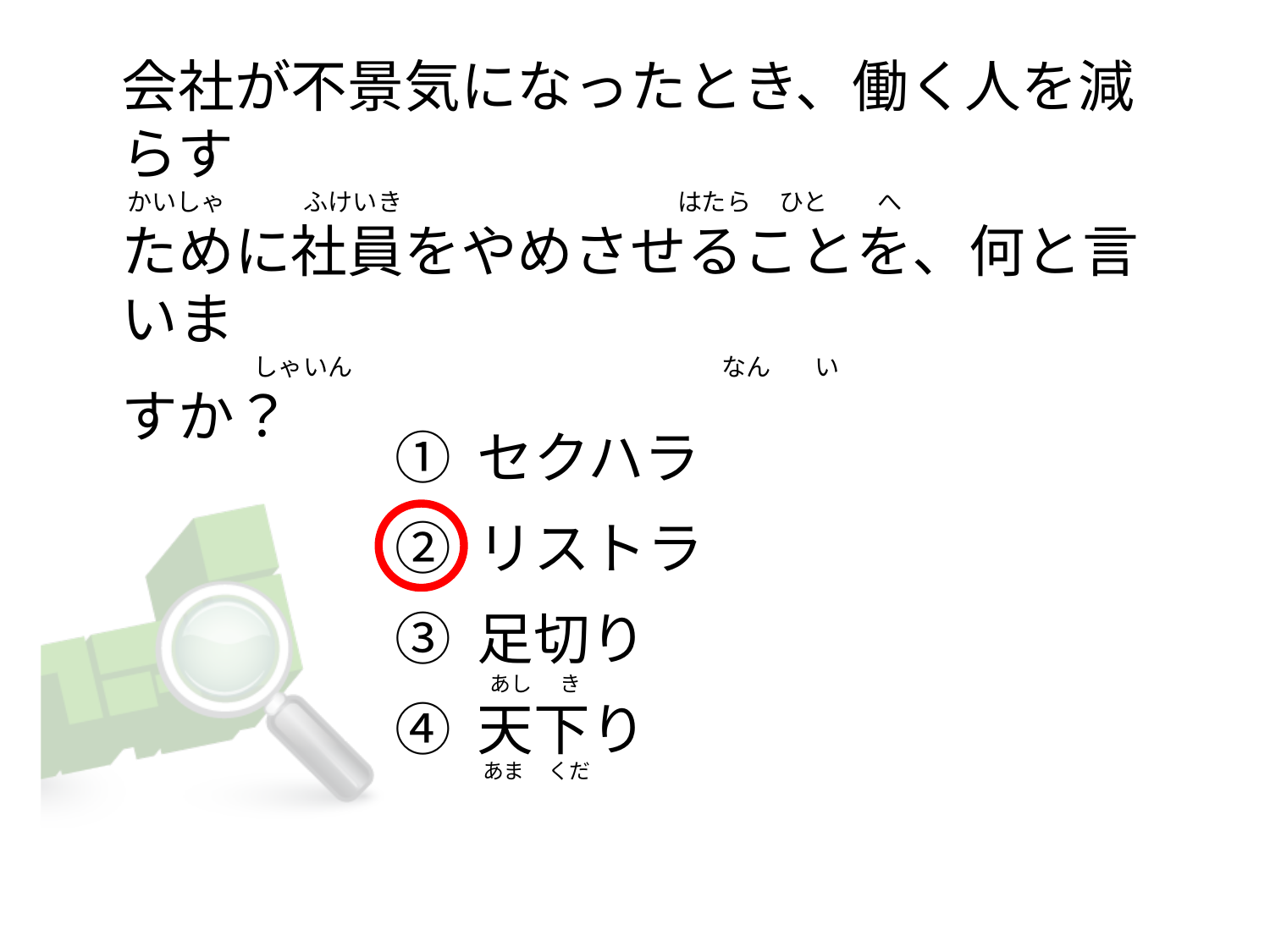

# 会社が不景気になったとき、働く人を減らす  かいしゃ              ふけいき                                                  はたら     ひと         へ ために社員をやめさせることを、何と言いま                         しゃいん                                                                   なん        い すか？
① セクハラ
② リストラ
③ 足切り
④ 天下り

 あし      き
 あま     くだ